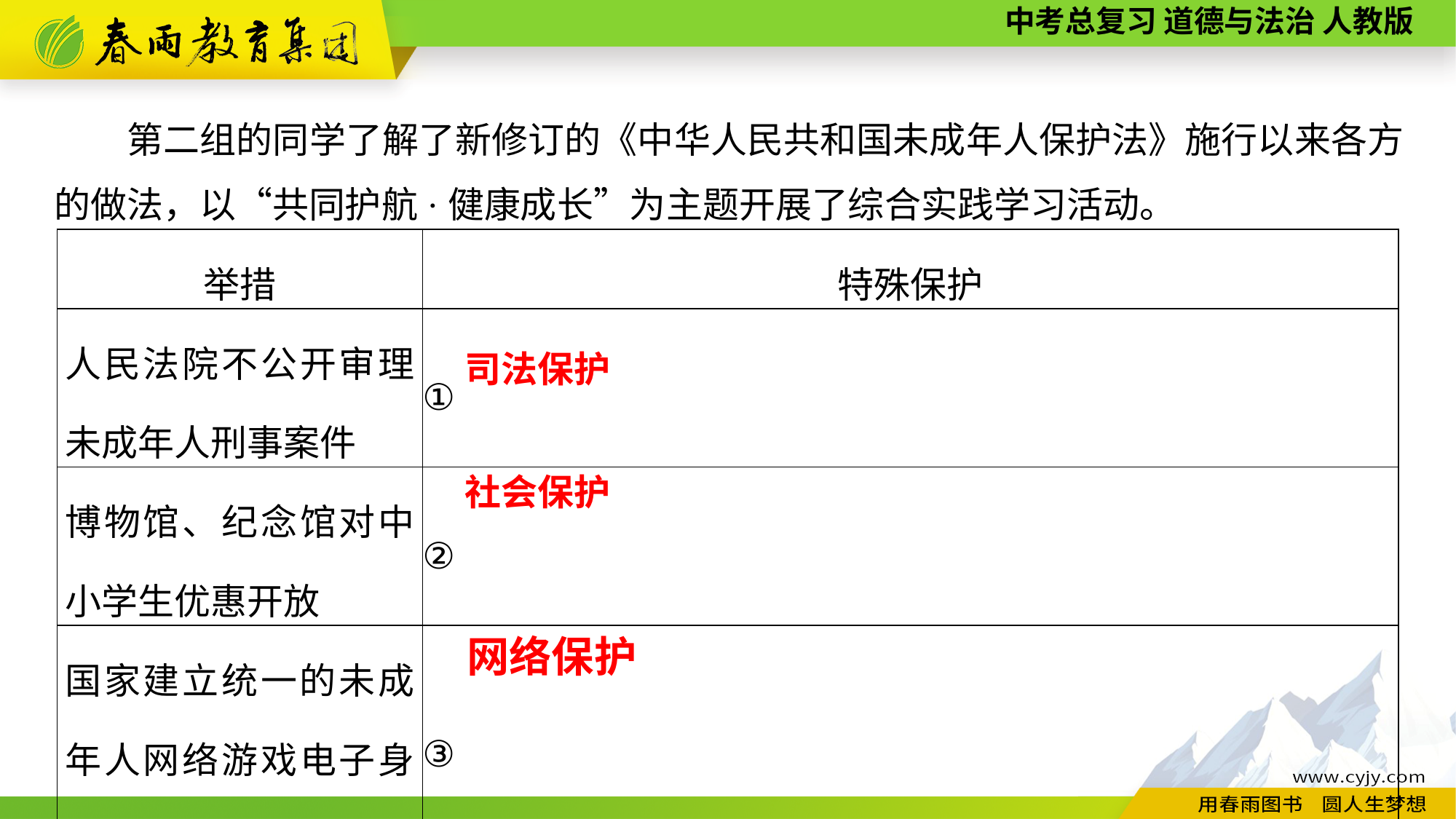

第二组的同学了解了新修订的《中华人民共和国未成年人保护法》施行以来各方的做法，以“共同护航·健康成长”为主题开展了综合实践学习活动。
| 举措 | 特殊保护 |
| --- | --- |
| 人民法院不公开审理未成年人刑事案件 | ① |
| 博物馆、纪念馆对中小学生优惠开放 | ② |
| 国家建立统一的未成年人网络游戏电子身份认证系统 | ③ |
司法保护
社会保护
网络保护